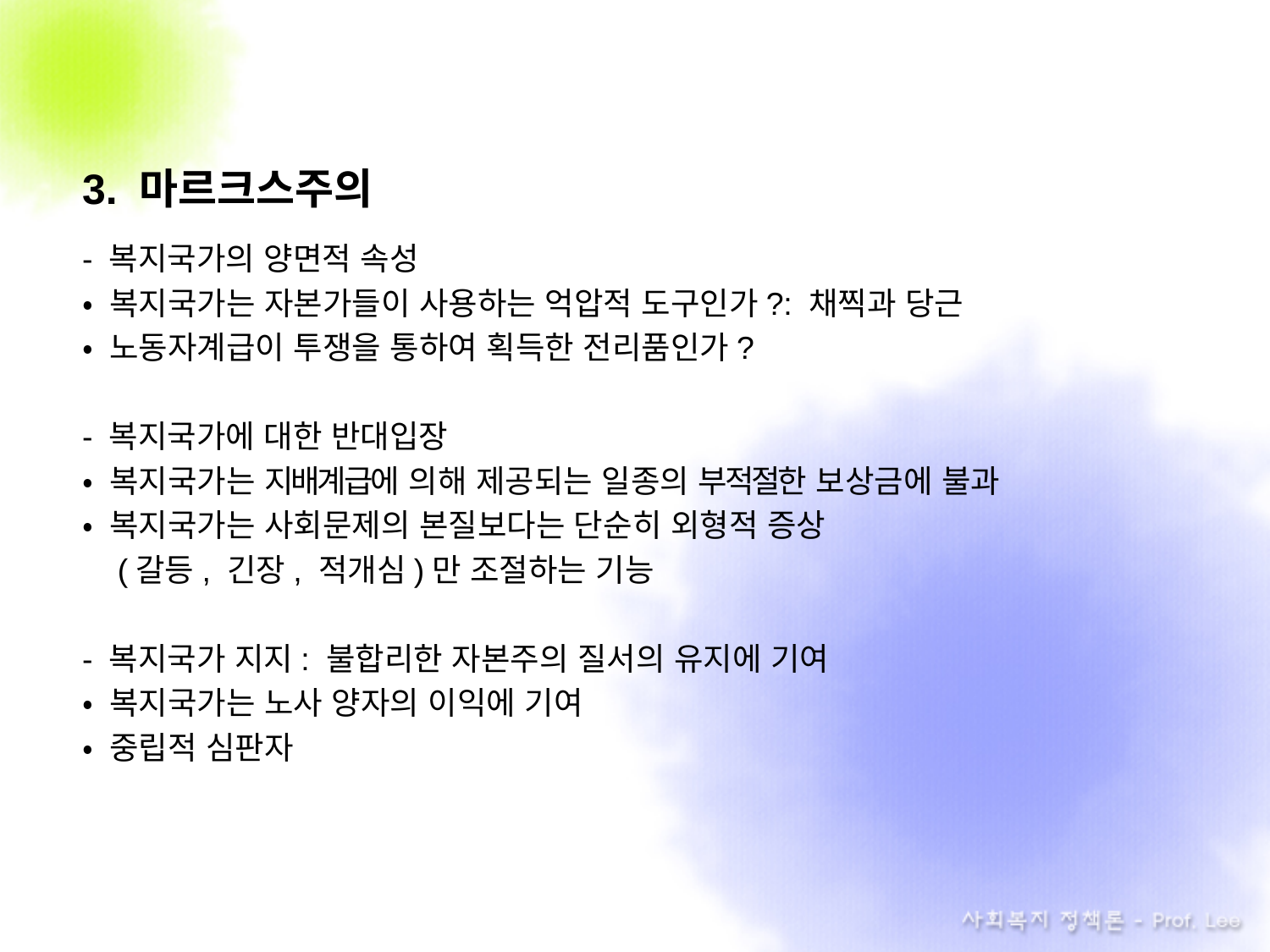

3. 마르크스주의

- 복지국가의 양면적 속성
• 복지국가는 자본가들이 사용하는 억압적 도구인가?: 채찍과 당근
• 노동자계급이 투쟁을 통하여 획득한 전리품인가?

- 복지국가에 대한 반대입장
• 복지국가는 지배계급에 의해 제공되는 일종의 부적절한 보상금에 불과
• 복지국가는 사회문제의 본질보다는 단순히 외형적 증상
    (갈등, 긴장, 적개심)만 조절하는 기능

- 복지국가 지지: 불합리한 자본주의 질서의 유지에 기여
• 복지국가는 노사 양자의 이익에 기여
• 중립적 심판자